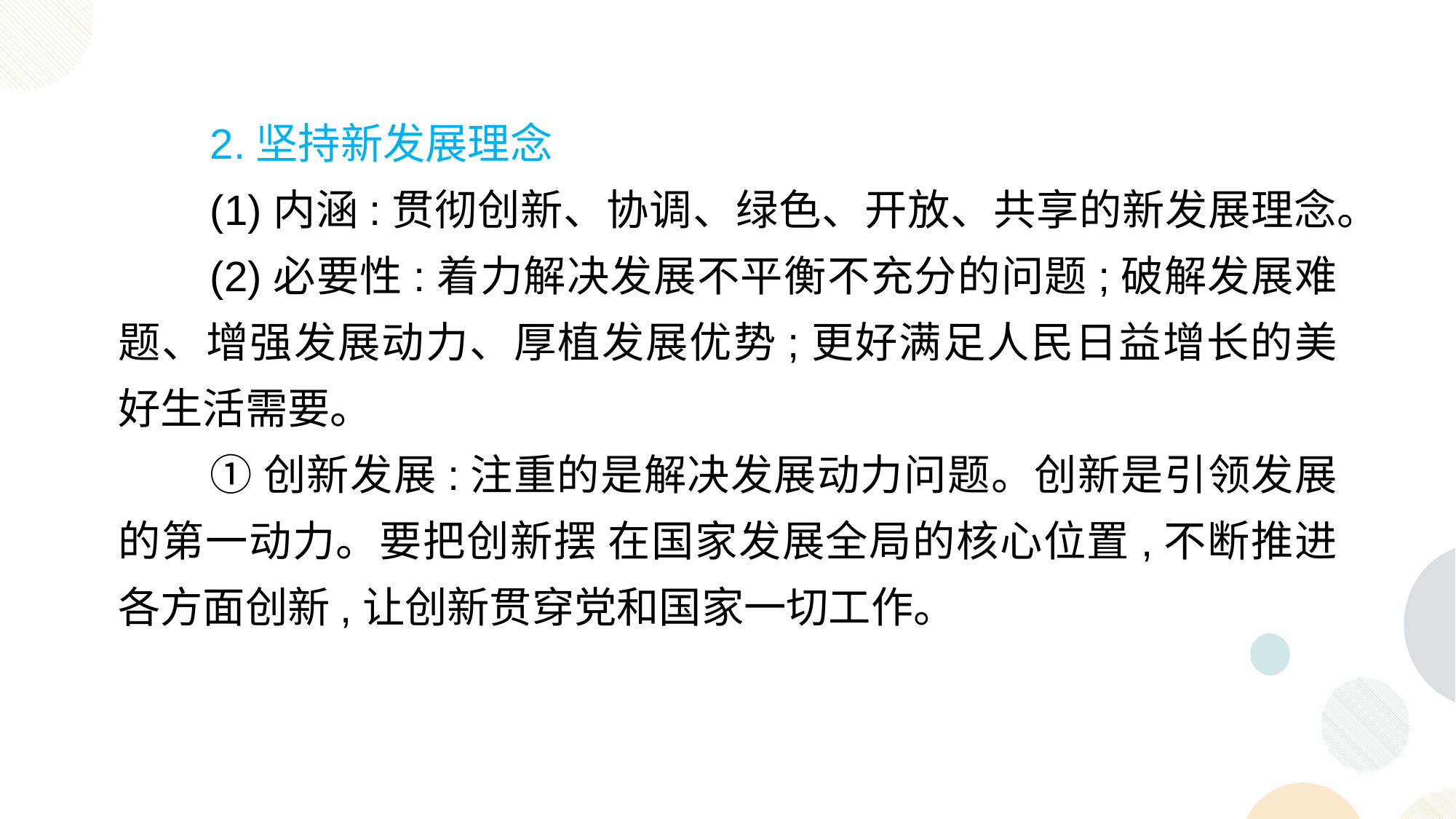

2.坚持新发展理念
(1)内涵:贯彻创新、协调、绿色、开放、共享的新发展理念。
(2)必要性:着力解决发展不平衡不充分的问题;破解发展难题、增强发展动力、厚植发展优势;更好满足人民日益增长的美好生活需要。
①创新发展:注重的是解决发展动力问题。创新是引领发展的第一动力。要把创新摆 在国家发展全局的核心位置,不断推进各方面创新,让创新贯穿党和国家一切工作。